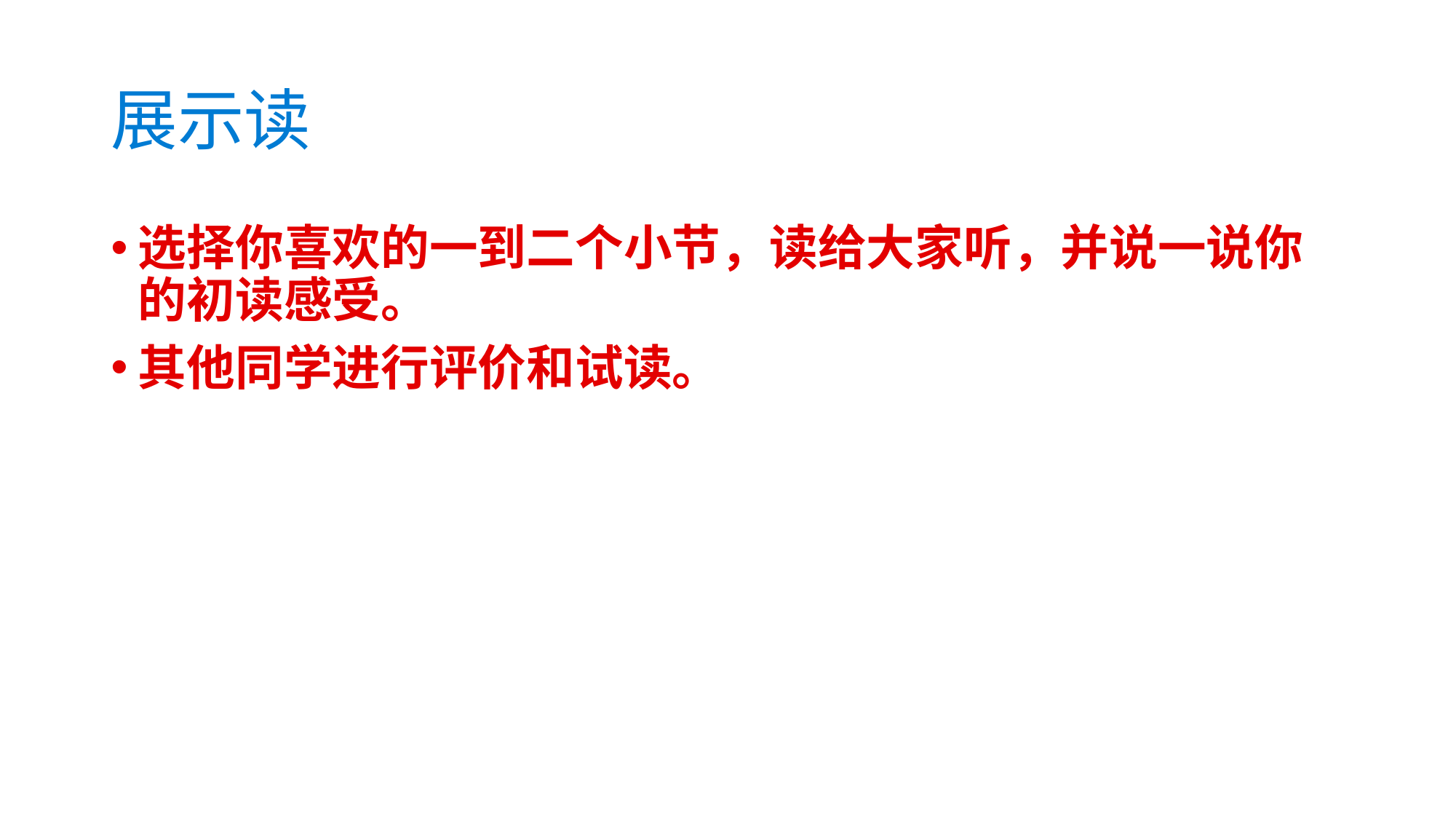

# 展示读
选择你喜欢的一到二个小节，读给大家听，并说一说你的初读感受。
其他同学进行评价和试读。